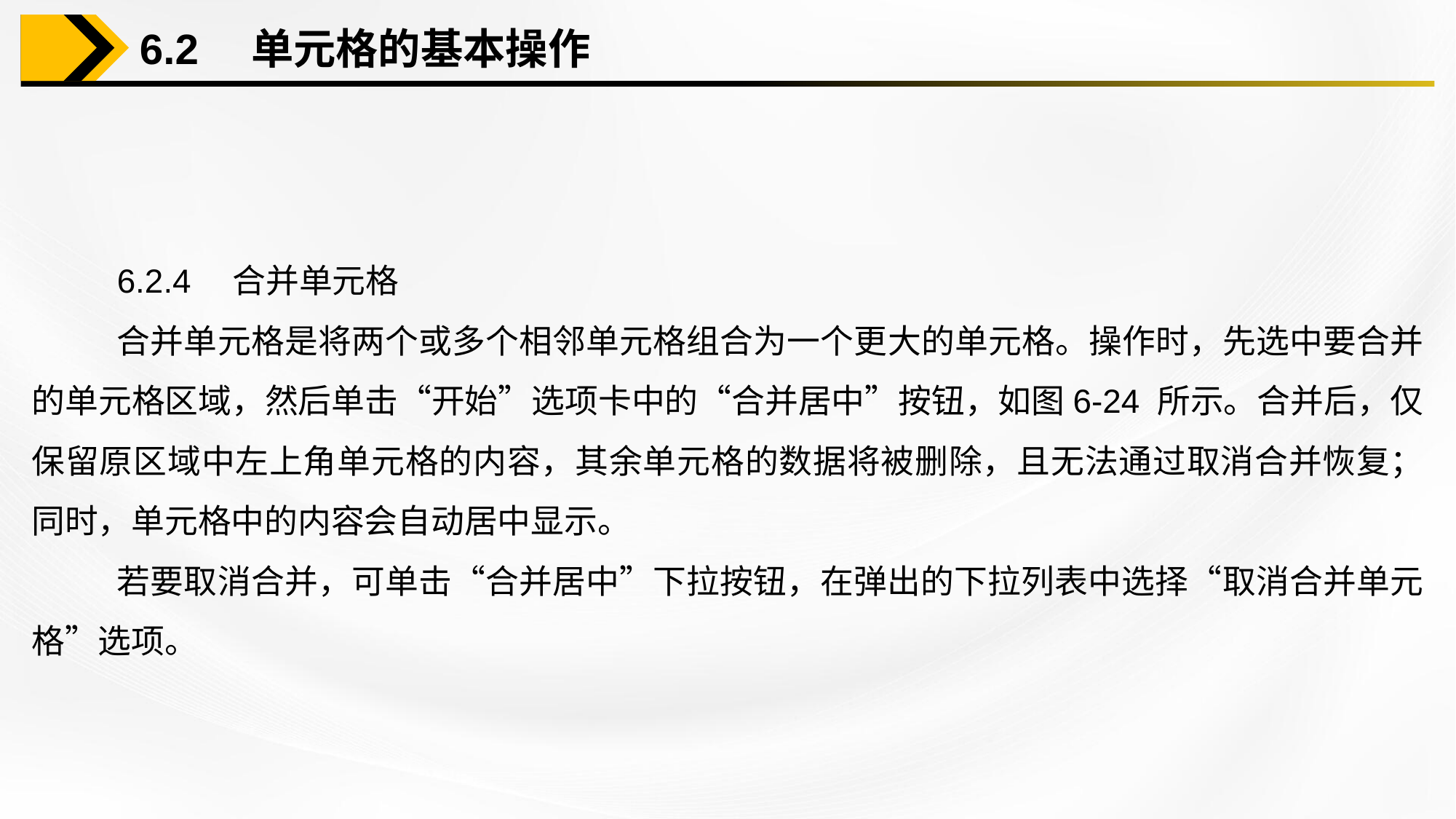

6.2　单元格的基本操作
6.2.4　合并单元格
合并单元格是将两个或多个相邻单元格组合为一个更大的单元格。操作时，先选中要合并的单元格区域，然后单击“开始”选项卡中的“合并居中”按钮，如图6-24 所示。合并后，仅保留原区域中左上角单元格的内容，其余单元格的数据将被删除，且无法通过取消合并恢复；同时，单元格中的内容会自动居中显示。
若要取消合并，可单击“合并居中”下拉按钮，在弹出的下拉列表中选择“取消合并单元格”选项。